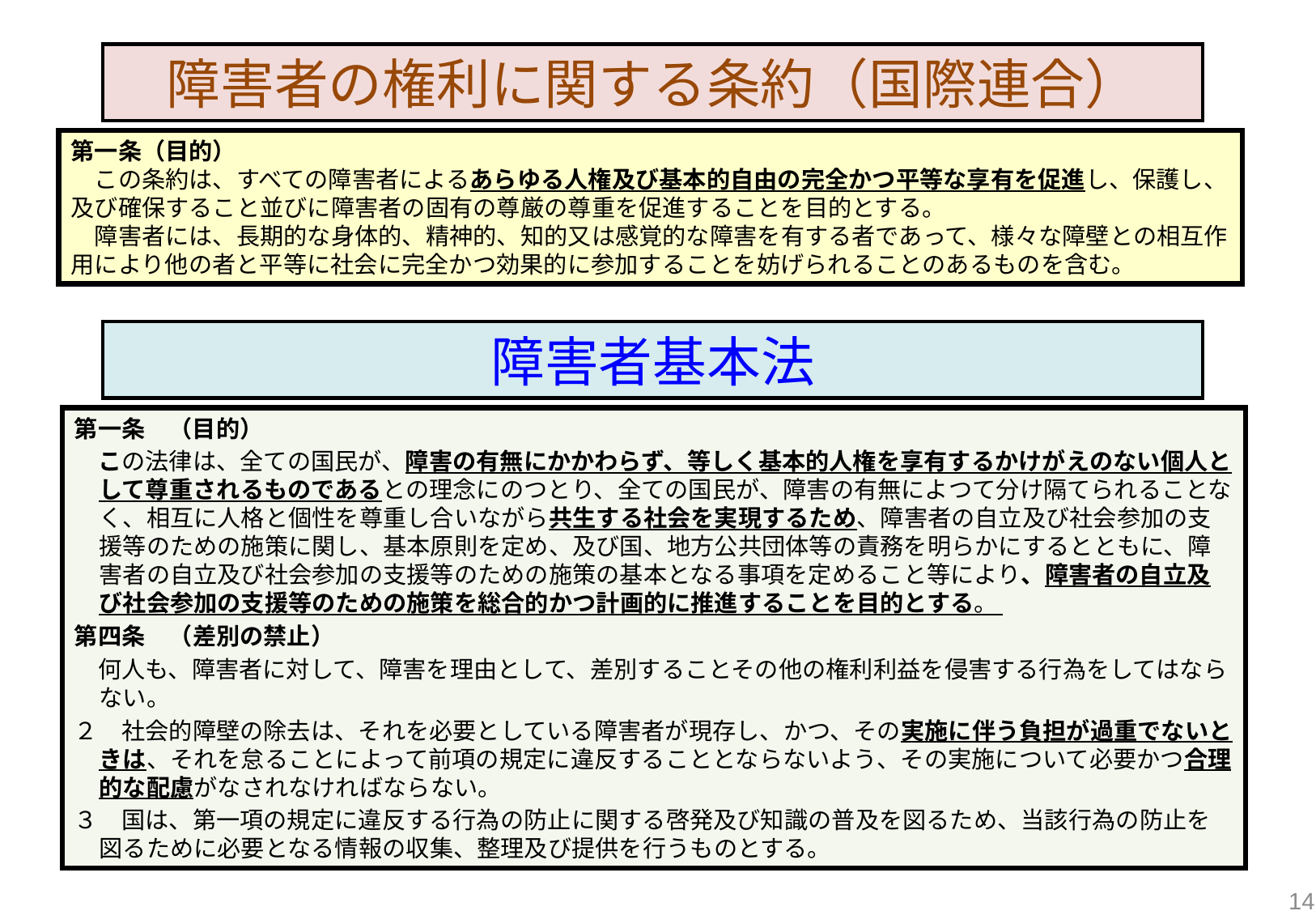

障害者の権利に関する条約（国際連合）
第一条（目的）
　この条約は、すべての障害者によるあらゆる人権及び基本的自由の完全かつ平等な享有を促進し、保護し、及び確保すること並びに障害者の固有の尊厳の尊重を促進することを目的とする。
　障害者には、長期的な身体的、精神的、知的又は感覚的な障害を有する者であって、様々な障壁との相互作用により他の者と平等に社会に完全かつ効果的に参加することを妨げられることのあるものを含む。
障害者基本法
第一条　（目的）
　この法律は、全ての国民が、障害の有無にかかわらず、等しく基本的人権を享有するかけがえのない個人として尊重されるものであるとの理念にのつとり、全ての国民が、障害の有無によつて分け隔てられることなく、相互に人格と個性を尊重し合いながら共生する社会を実現するため、障害者の自立及び社会参加の支援等のための施策に関し、基本原則を定め、及び国、地方公共団体等の責務を明らかにするとともに、障害者の自立及び社会参加の支援等のための施策の基本となる事項を定めること等により、障害者の自立及び社会参加の支援等のための施策を総合的かつ計画的に推進することを目的とする。
第四条　（差別の禁止）
　何人も、障害者に対して、障害を理由として、差別することその他の権利利益を侵害する行為をしてはならない。
２　社会的障壁の除去は、それを必要としている障害者が現存し、かつ、その実施に伴う負担が過重でないときは、それを怠ることによって前項の規定に違反することとならないよう、その実施について必要かつ合理的な配慮がなされなければならない。
３　国は、第一項の規定に違反する行為の防止に関する啓発及び知識の普及を図るため、当該行為の防止を図るために必要となる情報の収集、整理及び提供を行うものとする。
14